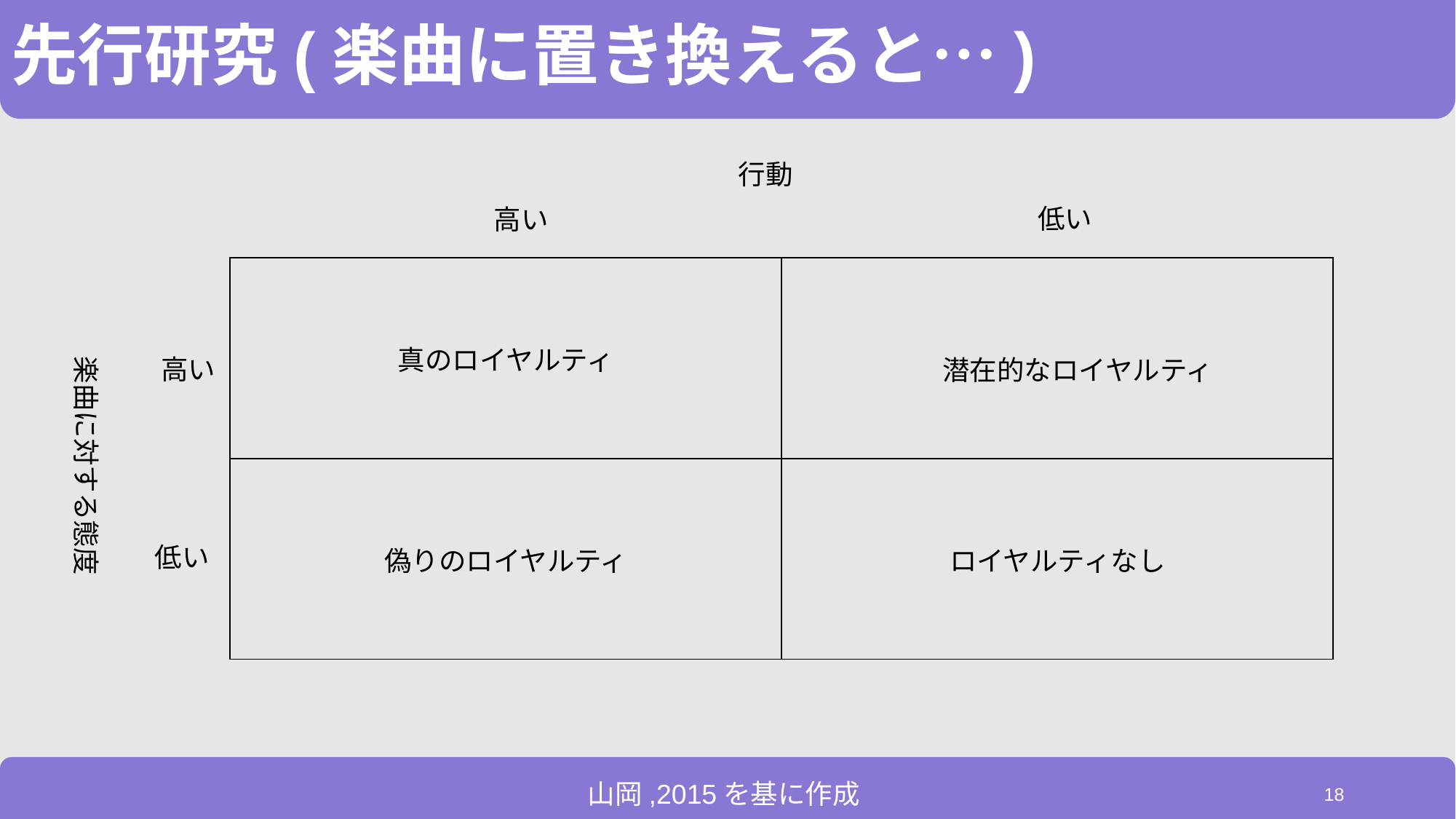

# 先行研究(楽曲に置き換えると…)
行動
低い
高い
| 真のロイヤルティ |  |
| --- | --- |
| 偽りのロイヤルティ | ロイヤルティなし |
高い
潜在的なロイヤルティ
楽曲に対する態度
低い
山岡,2015を基に作成
18